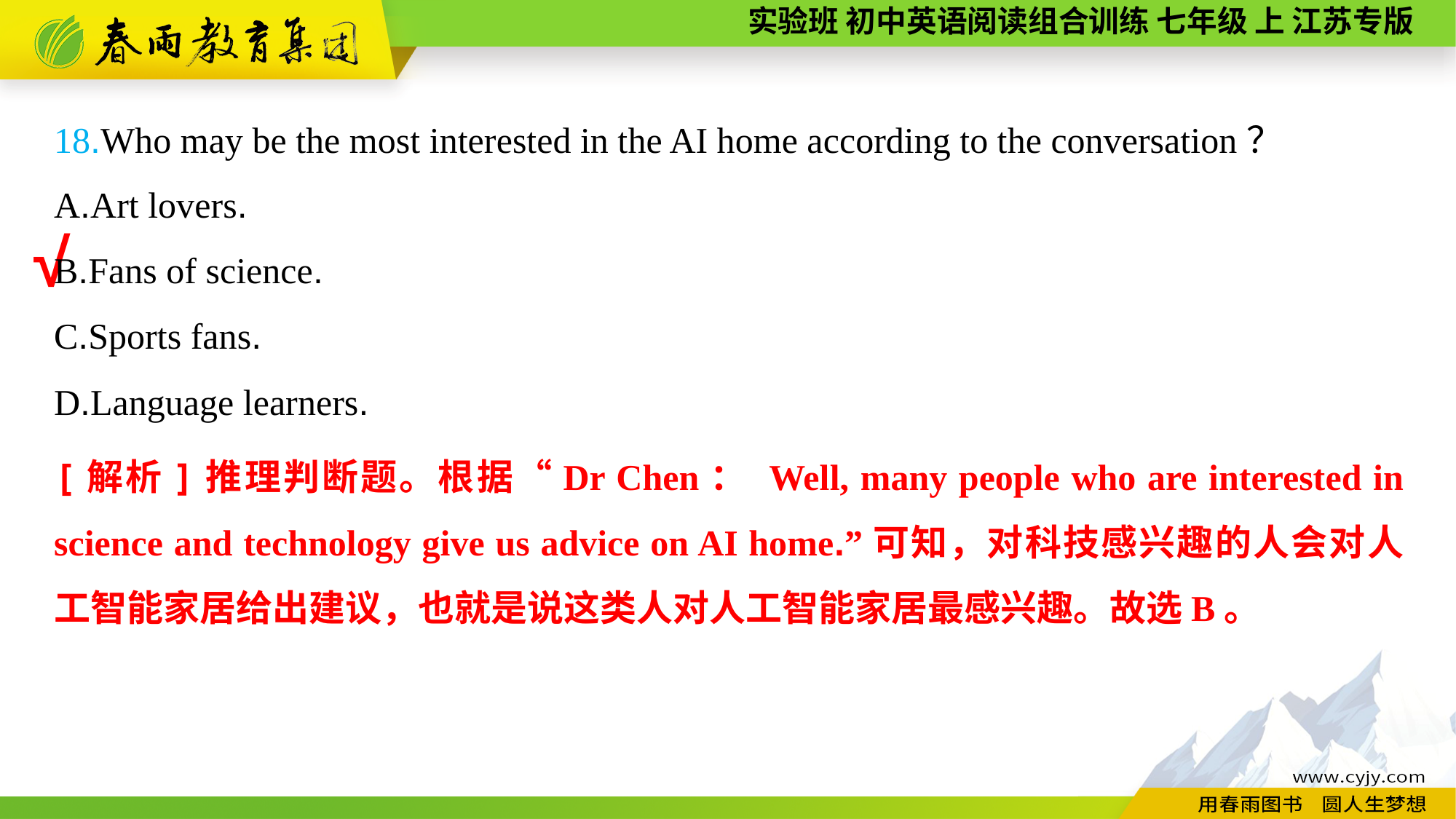

18.Who may be the most interested in the AI home according to the conversation？
A.Art lovers.
B.Fans of science.
C.Sports fans.
D.Language learners.
√
[解析]推理判断题。根据“Dr Chen： Well, many people who are interested in science and technology give us advice on AI home.”可知，对科技感兴趣的人会对人工智能家居给出建议，也就是说这类人对人工智能家居最感兴趣。故选B。